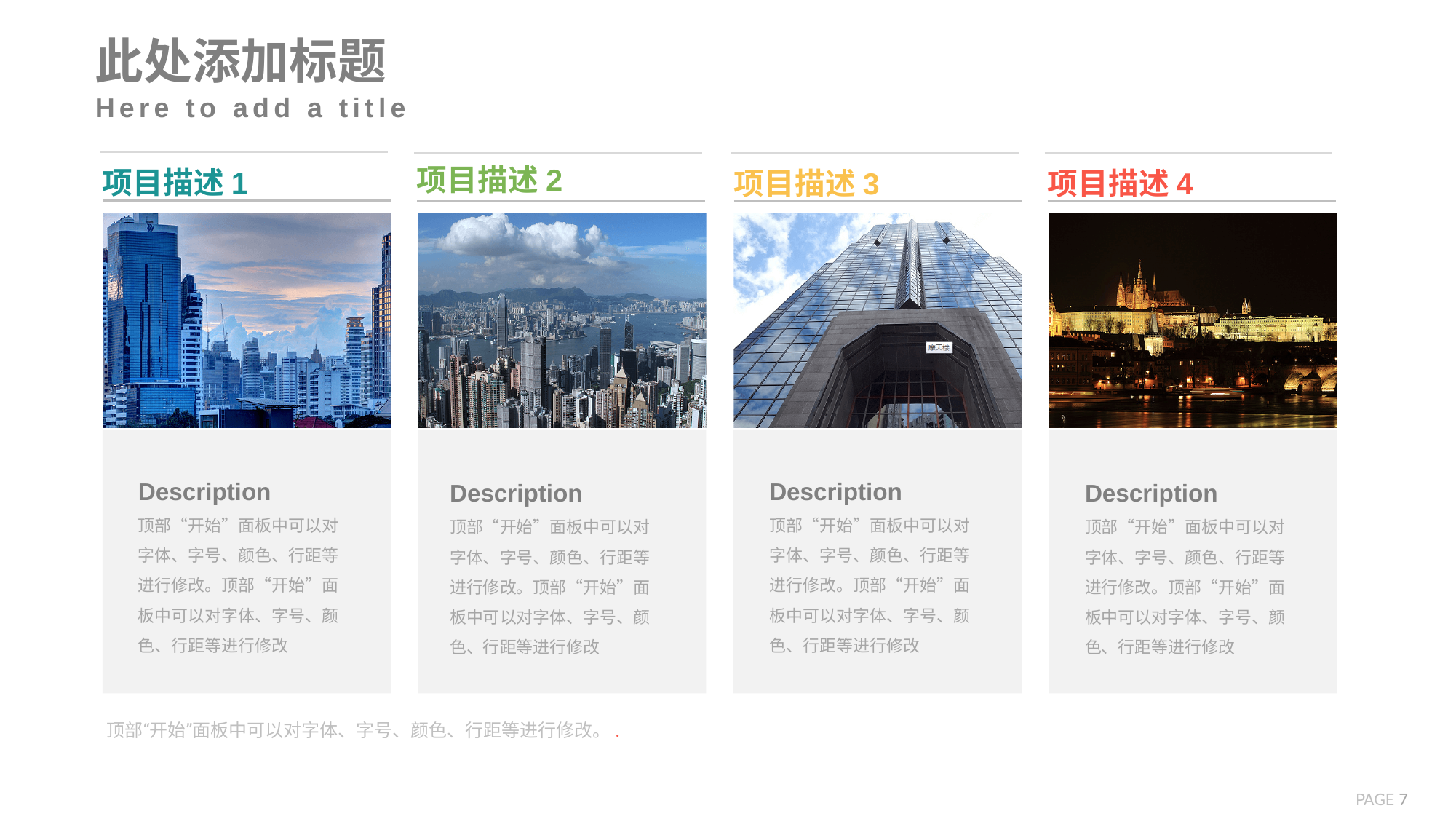

此处添加标题
Here to add a title
项目描述2
项目描述1
项目描述3
项目描述4

Description
顶部“开始”面板中可以对字体、字号、颜色、行距等进行修改。顶部“开始”面板中可以对字体、字号、颜色、行距等进行修改
Description
顶部“开始”面板中可以对字体、字号、颜色、行距等进行修改。顶部“开始”面板中可以对字体、字号、颜色、行距等进行修改
Description
顶部“开始”面板中可以对字体、字号、颜色、行距等进行修改。顶部“开始”面板中可以对字体、字号、颜色、行距等进行修改
Description
顶部“开始”面板中可以对字体、字号、颜色、行距等进行修改。顶部“开始”面板中可以对字体、字号、颜色、行距等进行修改
顶部“开始”面板中可以对字体、字号、颜色、行距等进行修改。.
PAGE 7